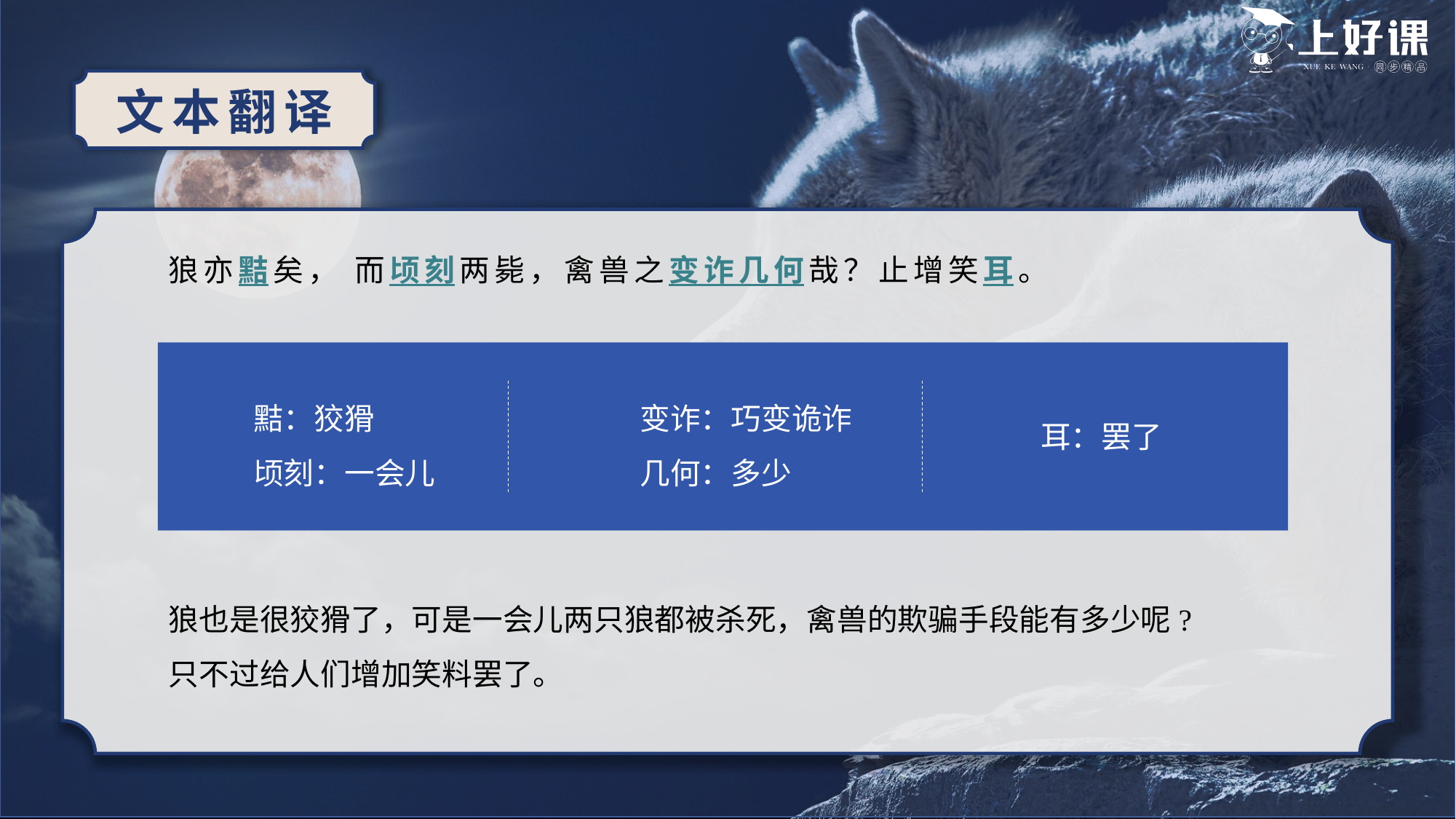

文本翻译
狼亦黠矣， 而顷刻两毙，禽兽之变诈几何哉？止增笑耳。

黠：狡猾
顷刻：一会儿
变诈：巧变诡诈
几何：多少
耳：罢了
狼也是很狡猾了，可是一会儿两只狼都被杀死，禽兽的欺骗手段能有多少呢?
只不过给人们增加笑料罢了。